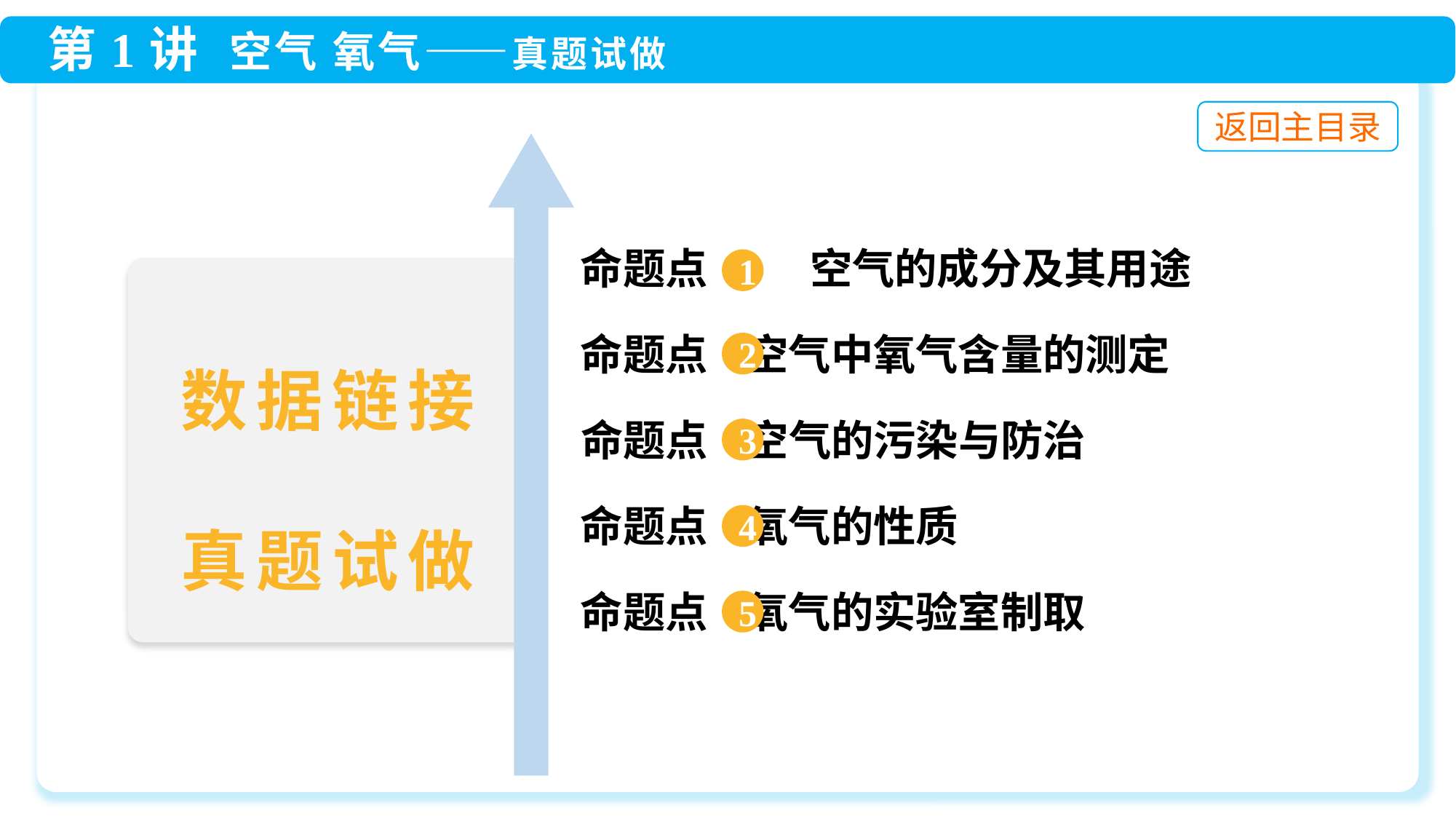

命题点 1  空气的成分及其用途
 命题点    空气的污染与防治
1

 命题点    空气中氧气含量的测定
2
数据链接
真题试做
3
 命题点    氧气的性质
4
 3
 命题点    氧气的实验室制取
5